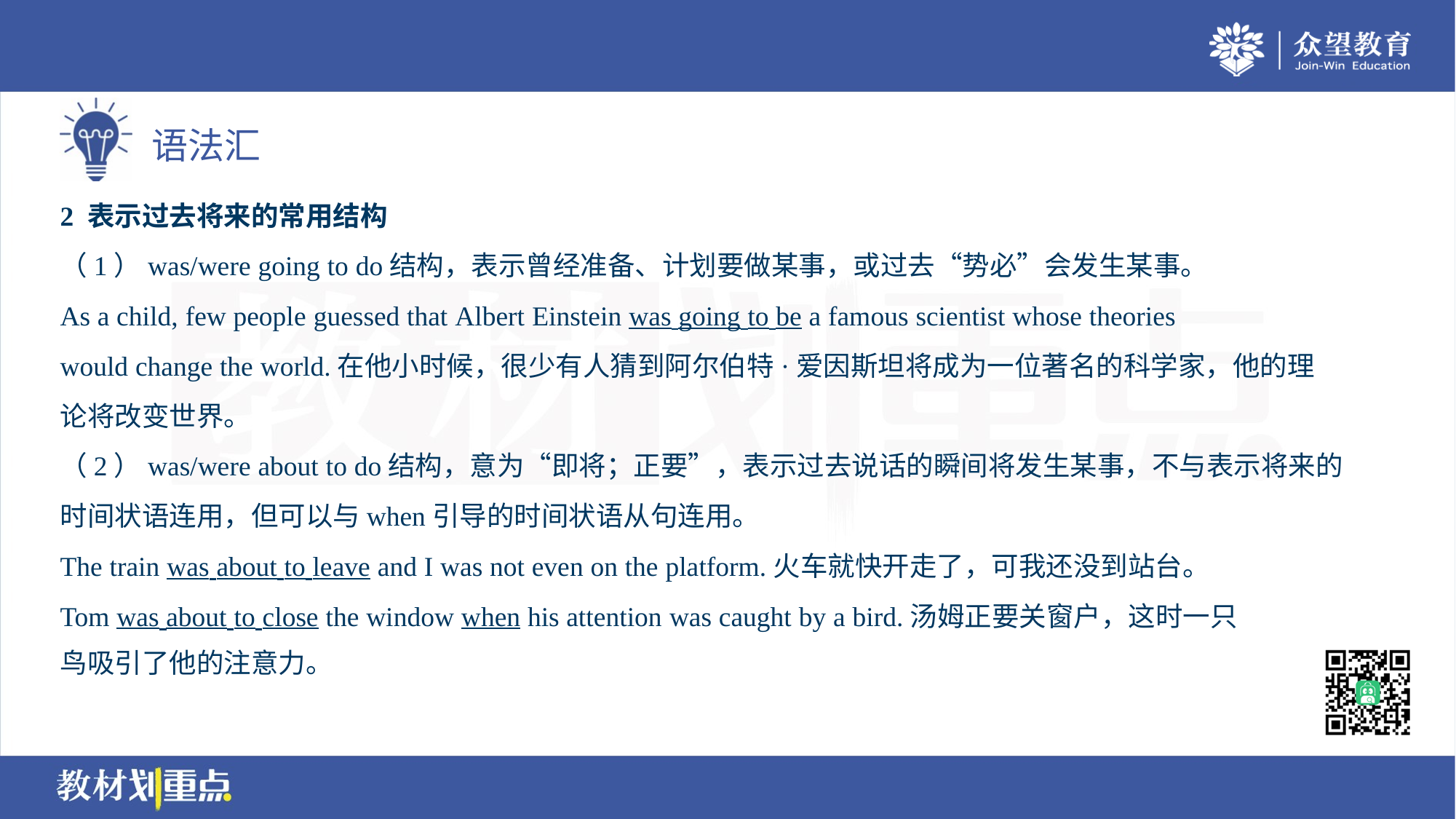

2 表示过去将来的常用结构
（1）was/were going to do结构，表示曾经准备、计划要做某事，或过去“势必”会发生某事。
As a child, few people guessed that Albert Einstein was going to be a famous scientist whose theories
would change the world.在他小时候，很少有人猜到阿尔伯特·爱因斯坦将成为一位著名的科学家，他的理
论将改变世界。
（2）was/were about to do结构，意为“即将；正要”，表示过去说话的瞬间将发生某事，不与表示将来的
时间状语连用，但可以与when引导的时间状语从句连用。
The train was about to leave and I was not even on the platform.火车就快开走了，可我还没到站台。
Tom was about to close the window when his attention was caught by a bird.汤姆正要关窗户，这时一只
鸟吸引了他的注意力。